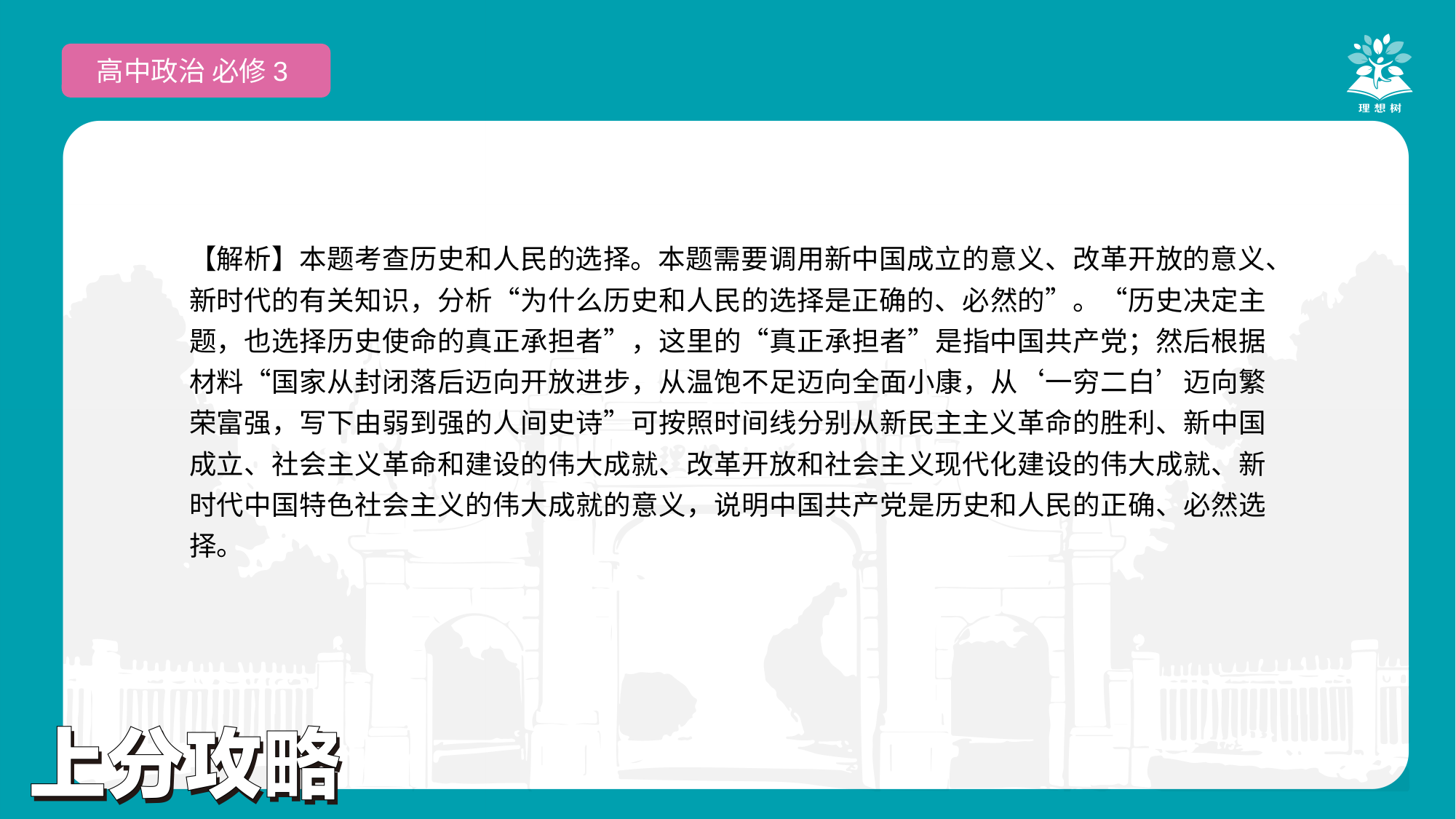

高中政治 必修3
【解析】本题考查历史和人民的选择。本题需要调用新中国成立的意义、改革开放的意义、新时代的有关知识，分析“为什么历史和人民的选择是正确的、必然的”。“历史决定主题，也选择历史使命的真正承担者”，这里的“真正承担者”是指中国共产党；然后根据材料“国家从封闭落后迈向开放进步，从温饱不足迈向全面小康，从‘一穷二白’迈向繁荣富强，写下由弱到强的人间史诗”可按照时间线分别从新民主主义革命的胜利、新中国成立、社会主义革命和建设的伟大成就、改革开放和社会主义现代化建设的伟大成就、新时代中国特色社会主义的伟大成就的意义，说明中国共产党是历史和人民的正确、必然选择。